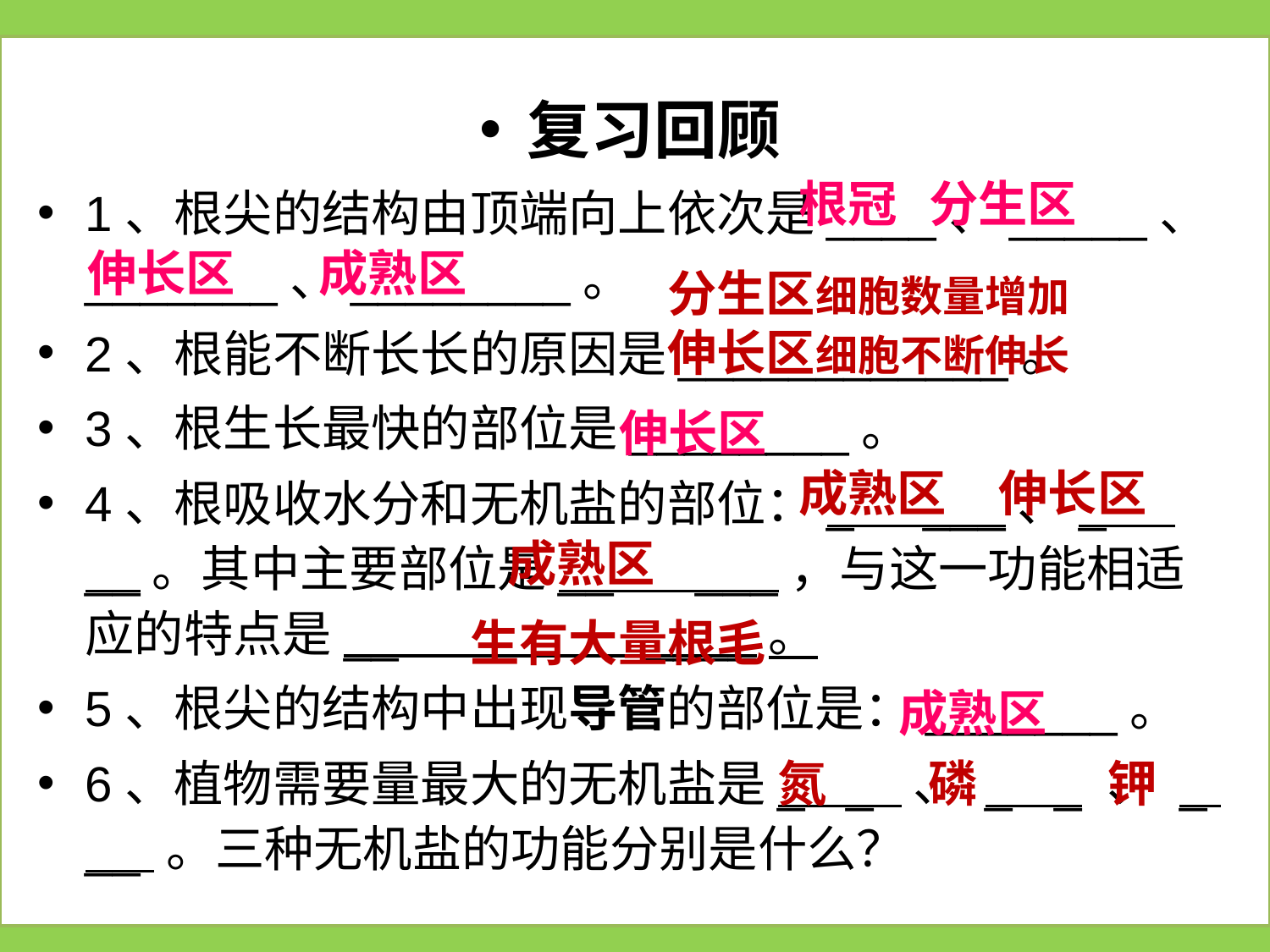

复习回顾
1、根尖的结构由顶端向上依次是____、_____、_______、________。
2、根能不断长长的原因是____________。
3、根生长最快的部位是________。
4、根吸收水分和无机盐的部位：_     ___、_      __。其中主要部位是__      ___，与这一功能相适应的特点是__                  ____。
5、根尖的结构中出现导管的部位是：_______。
6、植物需要量最大的无机盐是_   _  、 _   _ 、 _  __ 。三种无机盐的功能分别是什么？
根冠
分生区
伸长区
成熟区

分生区细胞数量增加
伸长区细胞不断伸长
伸长区
成熟区
伸长区
成熟区
生有大量根毛
成熟区
氮
磷
钾